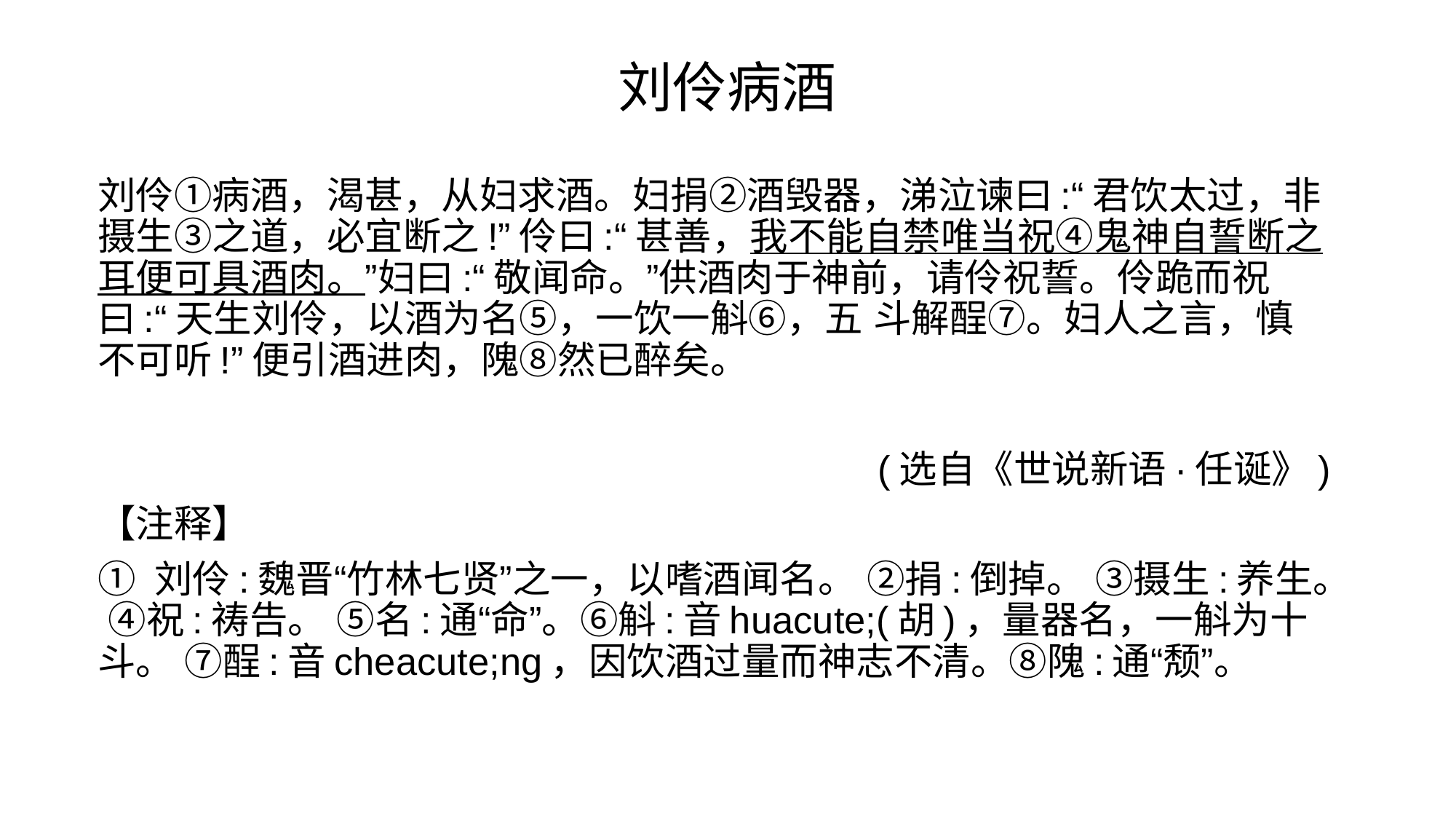

# 刘伶病酒
刘伶①病酒，渴甚，从妇求酒。妇捐②酒毁器，涕泣谏曰:“君饮太过，非摄生③之道，必宜断之!”伶曰:“甚善，我不能自禁唯当祝④鬼神自誓断之耳便可具酒肉。”妇曰:“敬闻命。”供酒肉于神前，请伶祝誓。伶跪而祝曰:“天生刘伶，以酒为名⑤，一饮一斛⑥，五 斗解酲⑦。妇人之言，慎不可听!”便引酒进肉，隗⑧然已醉矣。

(选自《世说新语·任诞》)
【注释】
① 刘伶:魏晋“竹林七贤”之一，以嗜酒闻名。 ②捐:倒掉。 ③摄生:养生。 ④祝:祷告。 ⑤名:通“命”。⑥斛:音huacute;(胡)，量器名，一斛为十斗。 ⑦酲:音cheacute;ng，因饮酒过量而神志不清。⑧隗:通“颓”。